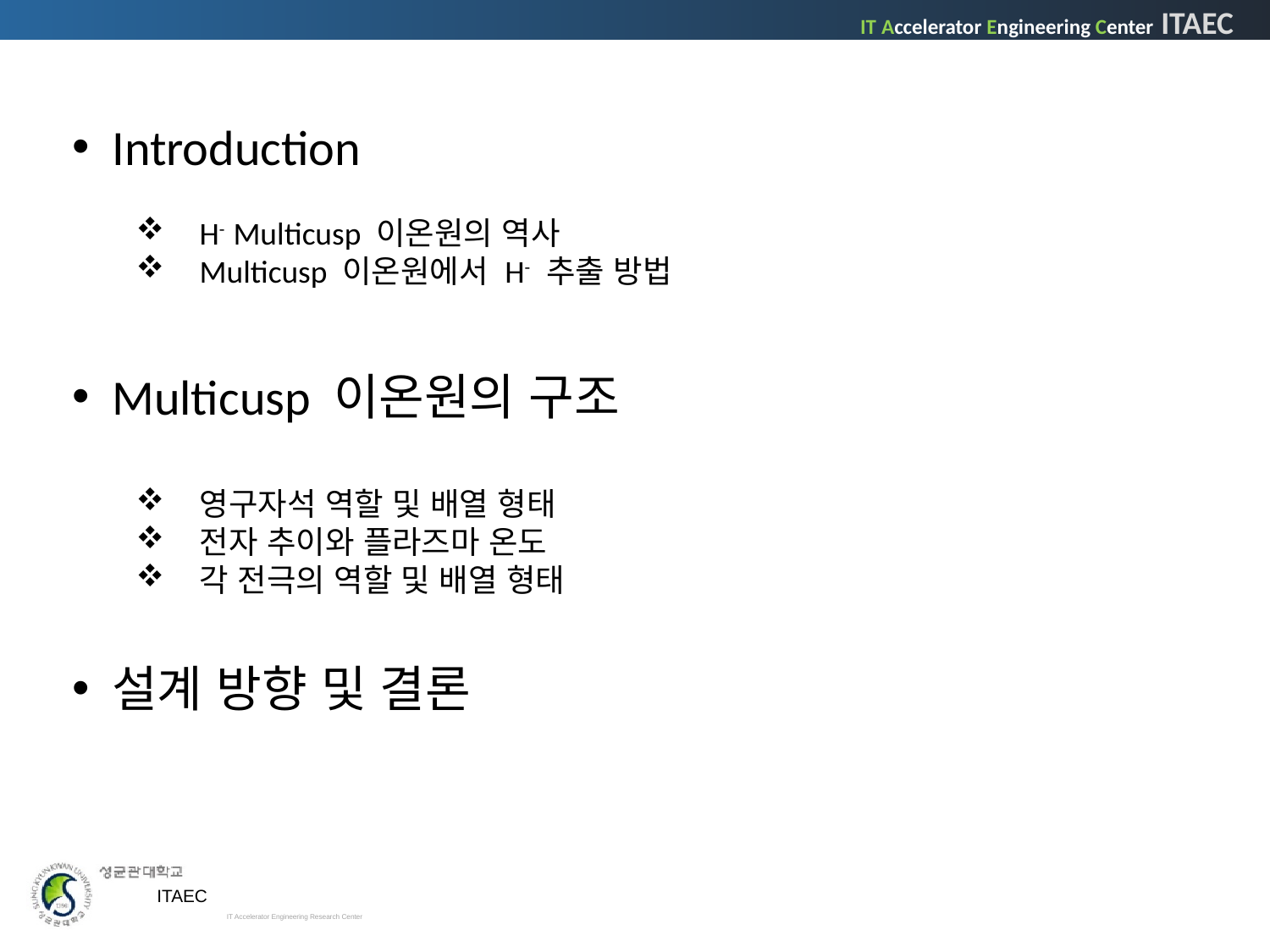

Introduction

H-  Multicusp 이온원의 역사
Multicusp 이온원에서 H-  추출 방법

Multicusp 이온원의 구조

영구자석 역할 및 배열 형태
전자 추이와 플라즈마 온도
각 전극의 역할 및 배열 형태

설계 방향 및 결론